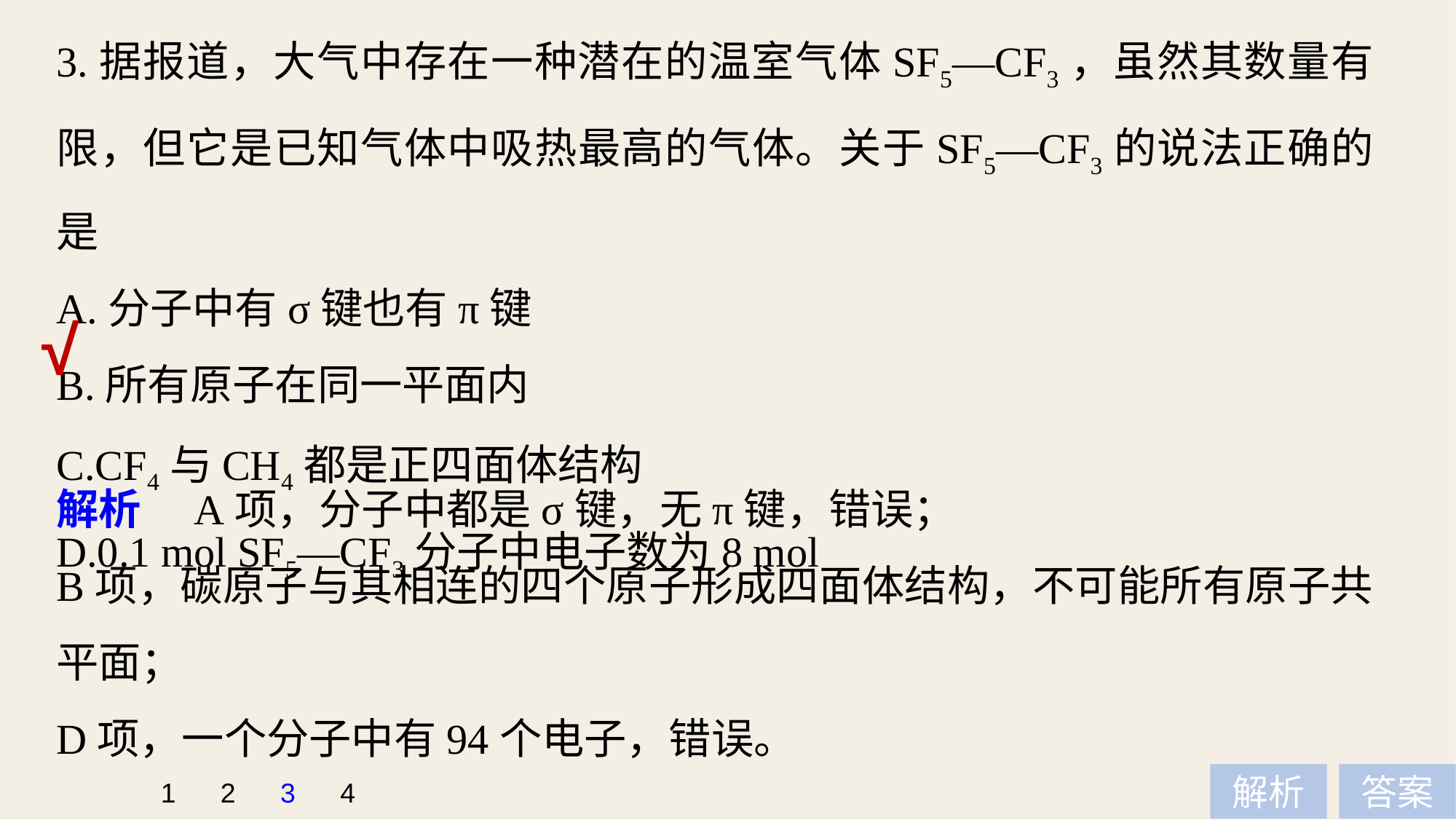

3.据报道，大气中存在一种潜在的温室气体SF5—CF3，虽然其数量有限，但它是已知气体中吸热最高的气体。关于SF5—CF3的说法正确的是
A.分子中有σ键也有π键
B.所有原子在同一平面内
C.CF4与CH4都是正四面体结构
D.0.1 mol SF5—CF3分子中电子数为8 mol
√
解析　A项，分子中都是σ键，无π键，错误；
B项，碳原子与其相连的四个原子形成四面体结构，不可能所有原子共平面；
D项，一个分子中有94个电子，错误。
1
2
3
4
解析
答案